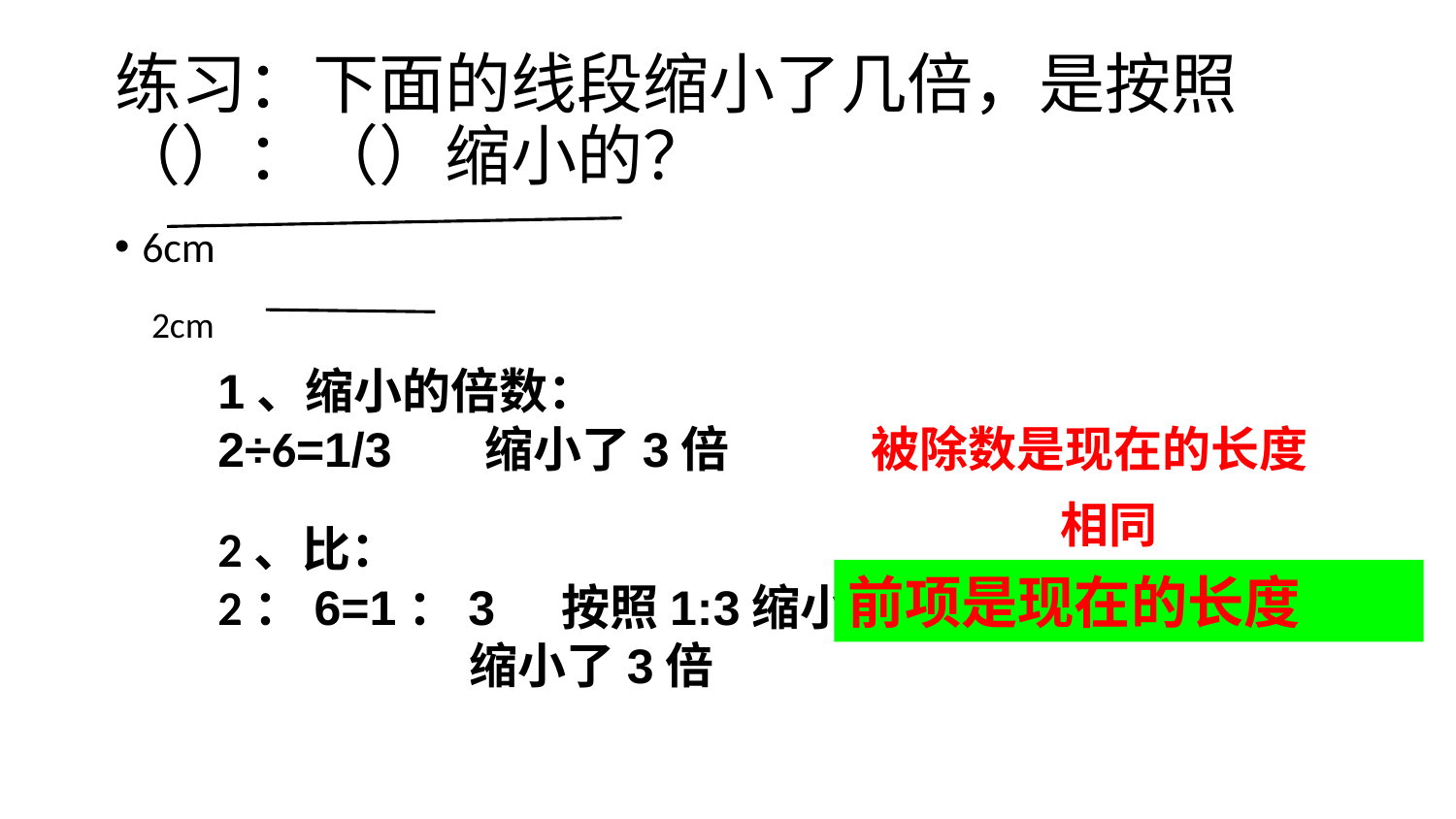

# 练习：下面的线段缩小了几倍，是按照（）：（）缩小的？
6cm
2cm
1、缩小的倍数：
2÷6=1/3      缩小了3倍             被除数是现在的长度
相同
2、比：
2：6=1：3    按照1:3缩小的
                      缩小了3倍
前项是现在的长度